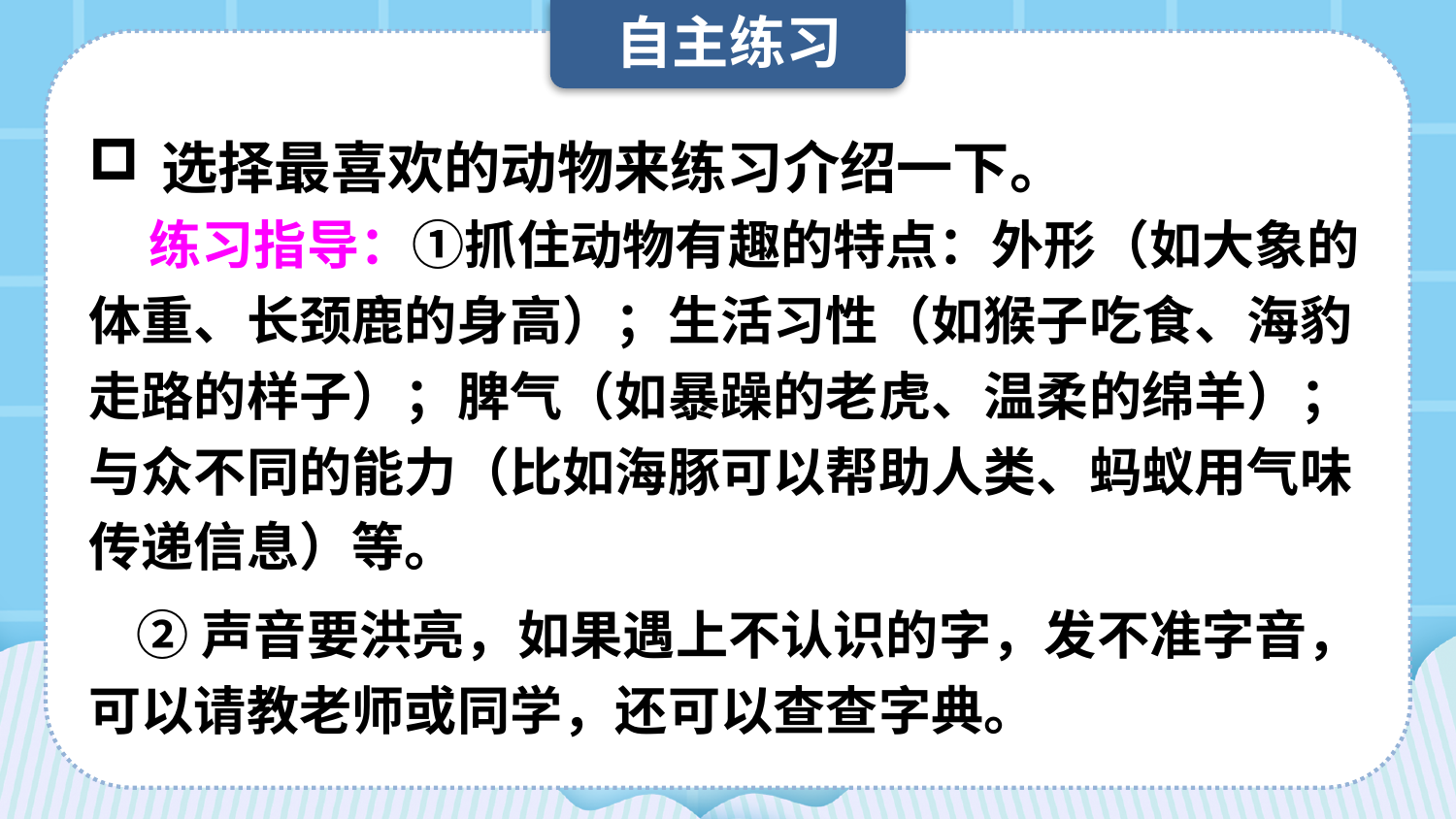

自主练习
选择最喜欢的动物来练习介绍一下。
    练习指导：①抓住动物有趣的特点：外形（如大象的体重、长颈鹿的身高）；生活习性（如猴子吃食、海豹走路的样子）；脾气（如暴躁的老虎、温柔的绵羊）；与众不同的能力（比如海豚可以帮助人类、蚂蚁用气味传递信息）等。
    ②声音要洪亮，如果遇上不认识的字，发不准字音，可以请教老师或同学，还可以查查字典。